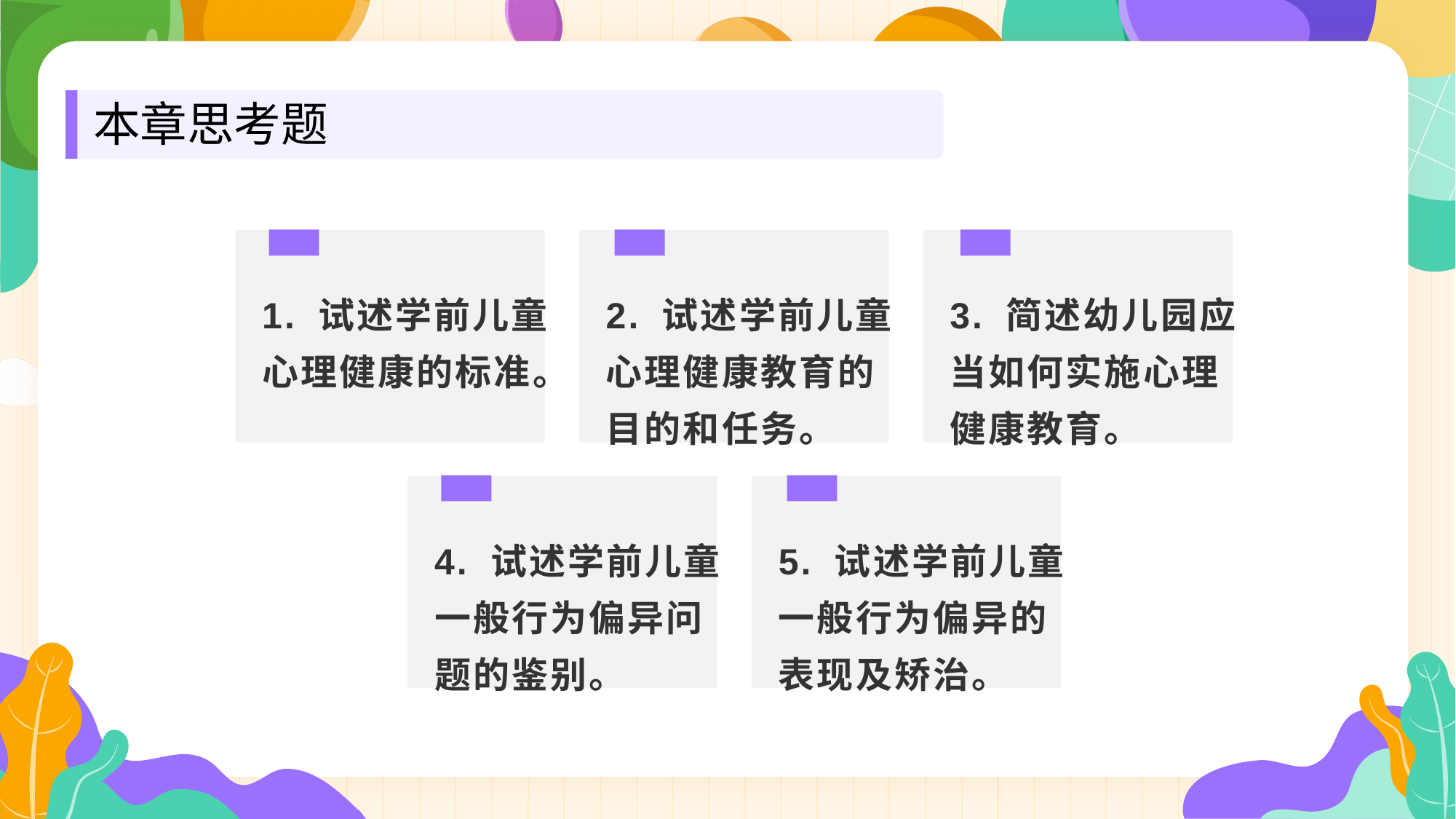

本章思考题

1. 试述学前儿童心理健康的标准。
2. 试述学前儿童心理健康教育的目的和任务。
3. 简述幼儿园应当如何实施心理健康教育。

4. 试述学前儿童一般行为偏异问题的鉴别。
5. 试述学前儿童一般行为偏异的表现及矫治。